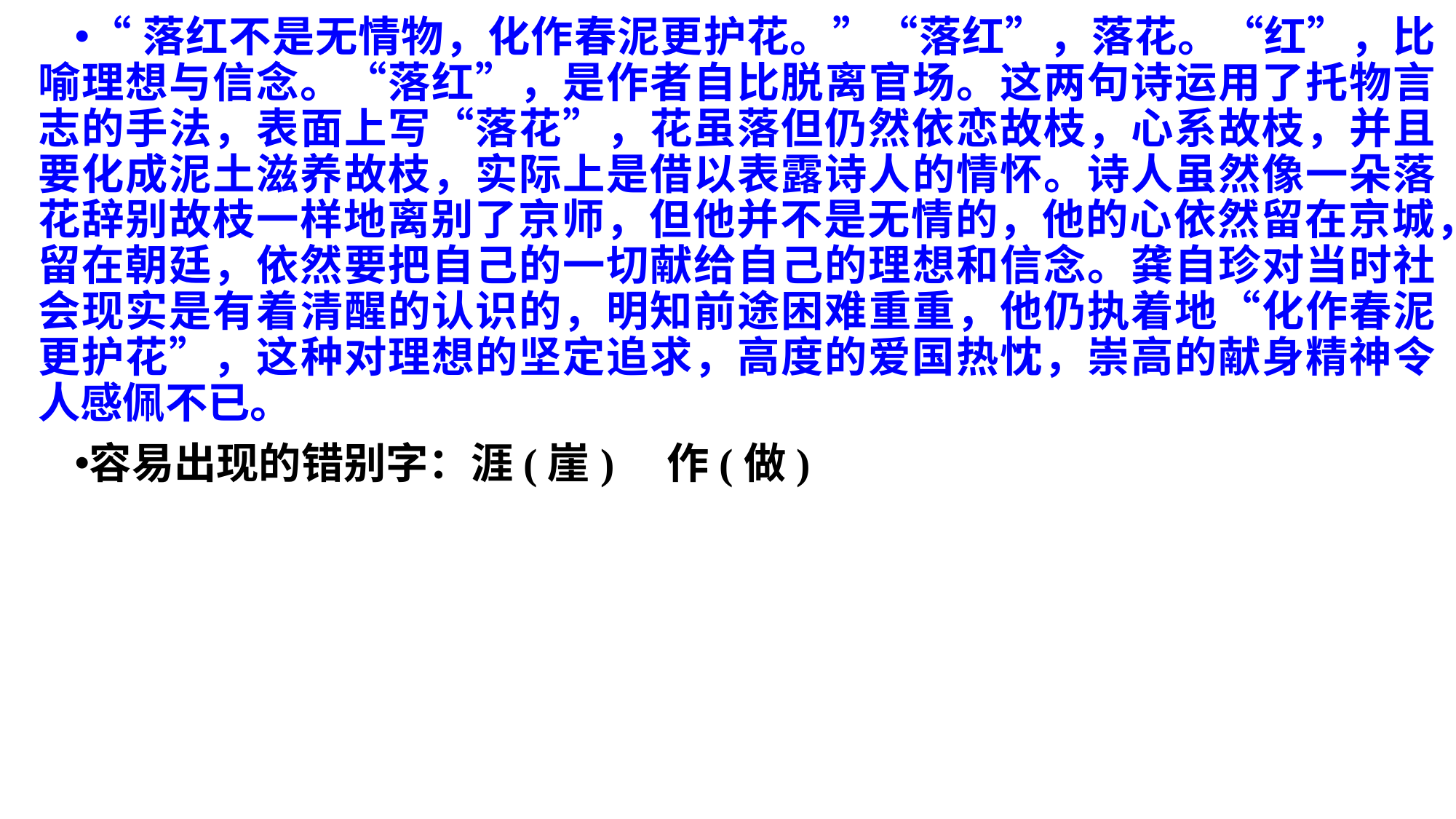

“落红不是无情物，化作春泥更护花。”“落红”，落花。“红”，比喻理想与信念。“落红”，是作者自比脱离官场。这两句诗运用了托物言志的手法，表面上写“落花”，花虽落但仍然依恋故枝，心系故枝，并且要化成泥土滋养故枝，实际上是借以表露诗人的情怀。诗人虽然像一朵落花辞别故枝一样地离别了京师，但他并不是无情的，他的心依然留在京城，留在朝廷，依然要把自己的一切献给自己的理想和信念。龚自珍对当时社会现实是有着清醒的认识的，明知前途困难重重，他仍执着地“化作春泥更护花”，这种对理想的坚定追求，高度的爱国热忱，崇高的献身精神令人感佩不已。
容易出现的错别字：涯(崖)　作(做)